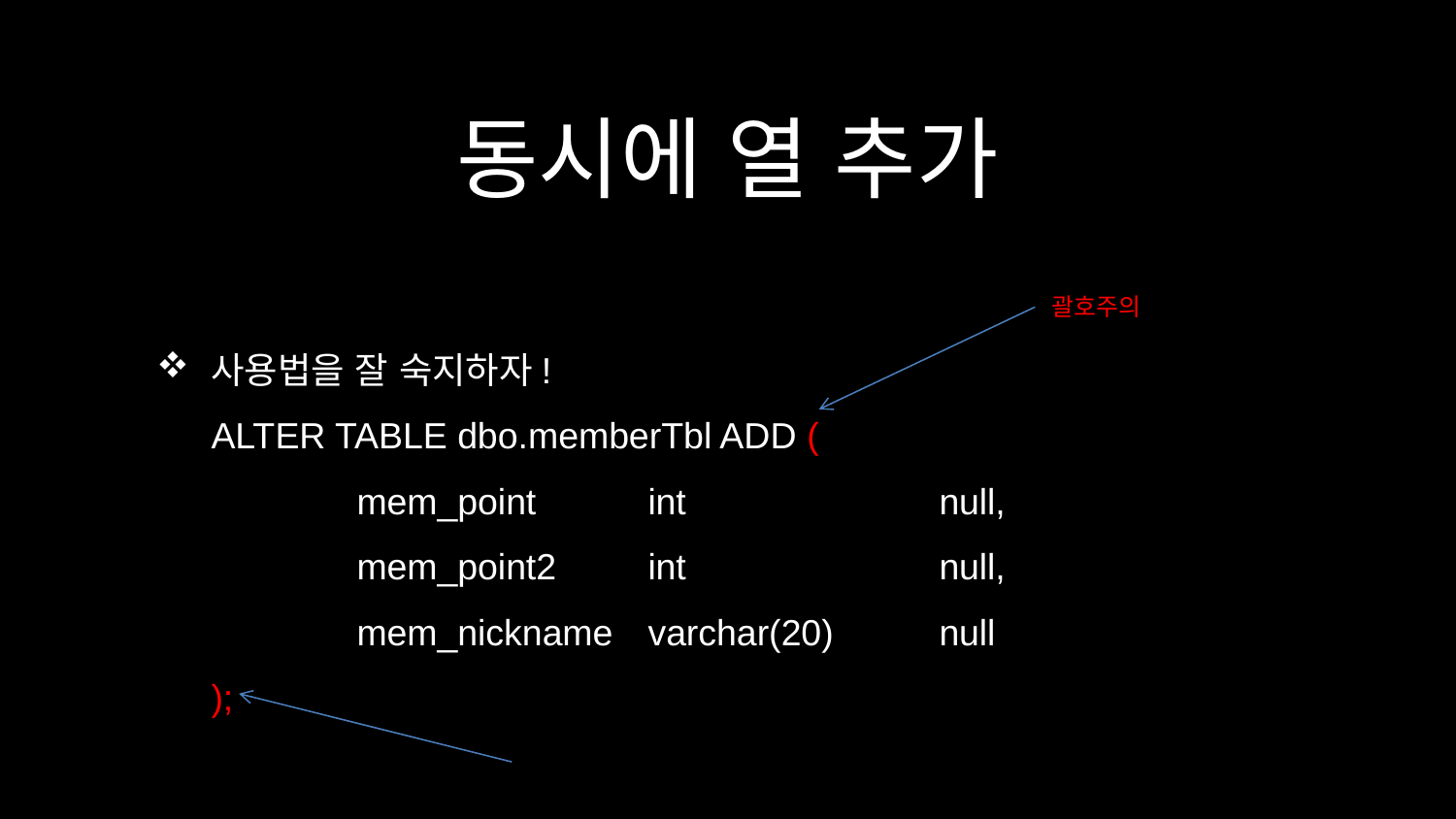

# 동시에 열 추가
괄호주의
사용법을 잘 숙지하자!
ALTER TABLE dbo.memberTbl ADD (
		mem_point 	int 		null,
		mem_point2	int 		null,
		mem_nickname	varchar(20)	null
	);